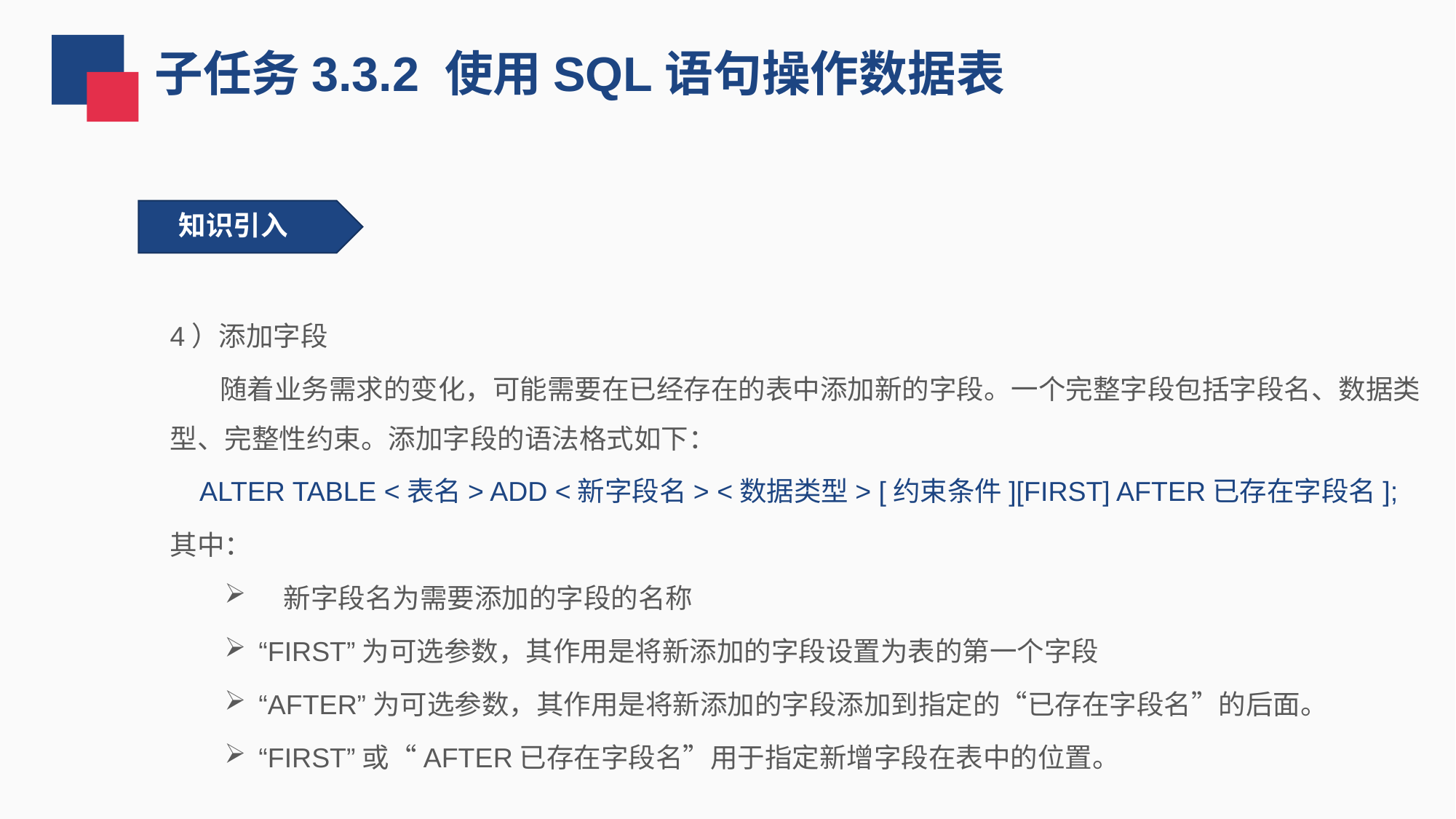

子任务3.3.2 使用SQL语句操作数据表

知识引入
4）添加字段
       随着业务需求的变化，可能需要在已经存在的表中添加新的字段。一个完整字段包括字段名、数据类型、完整性约束。添加字段的语法格式如下：
ALTER TABLE <表名> ADD <新字段名> <数据类型> [约束条件][FIRST] AFTER已存在字段名];
其中：
   新字段名为需要添加的字段的名称
“FIRST”为可选参数，其作用是将新添加的字段设置为表的第一个字段
“AFTER”为可选参数，其作用是将新添加的字段添加到指定的“已存在字段名”的后面。
“FIRST”或“AFTER已存在字段名”用于指定新增字段在表中的位置。